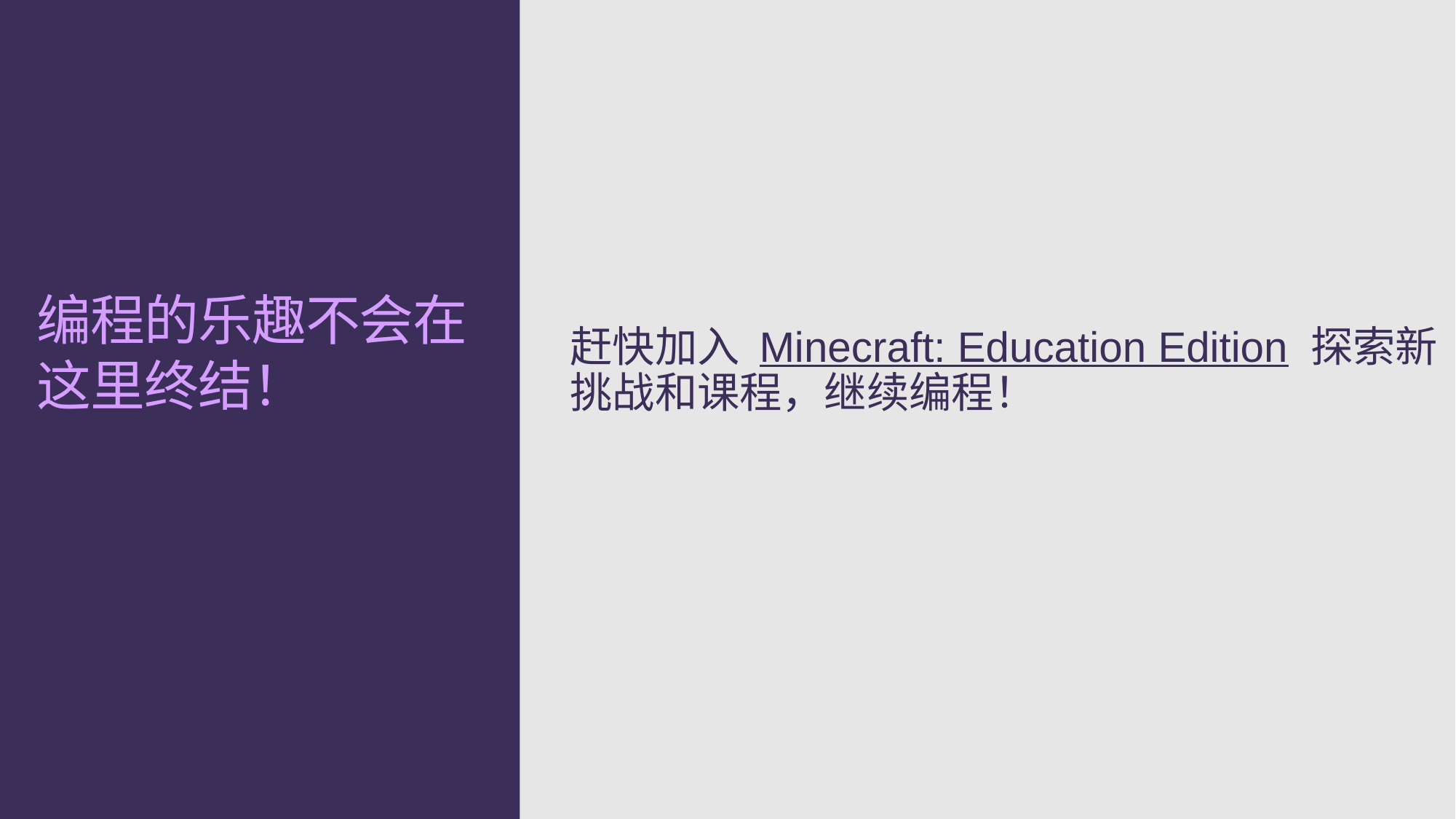

赶快加入 Minecraft: Education Edition 探索新挑战和课程，继续编程！

# 编程的乐趣不会在这里终结！